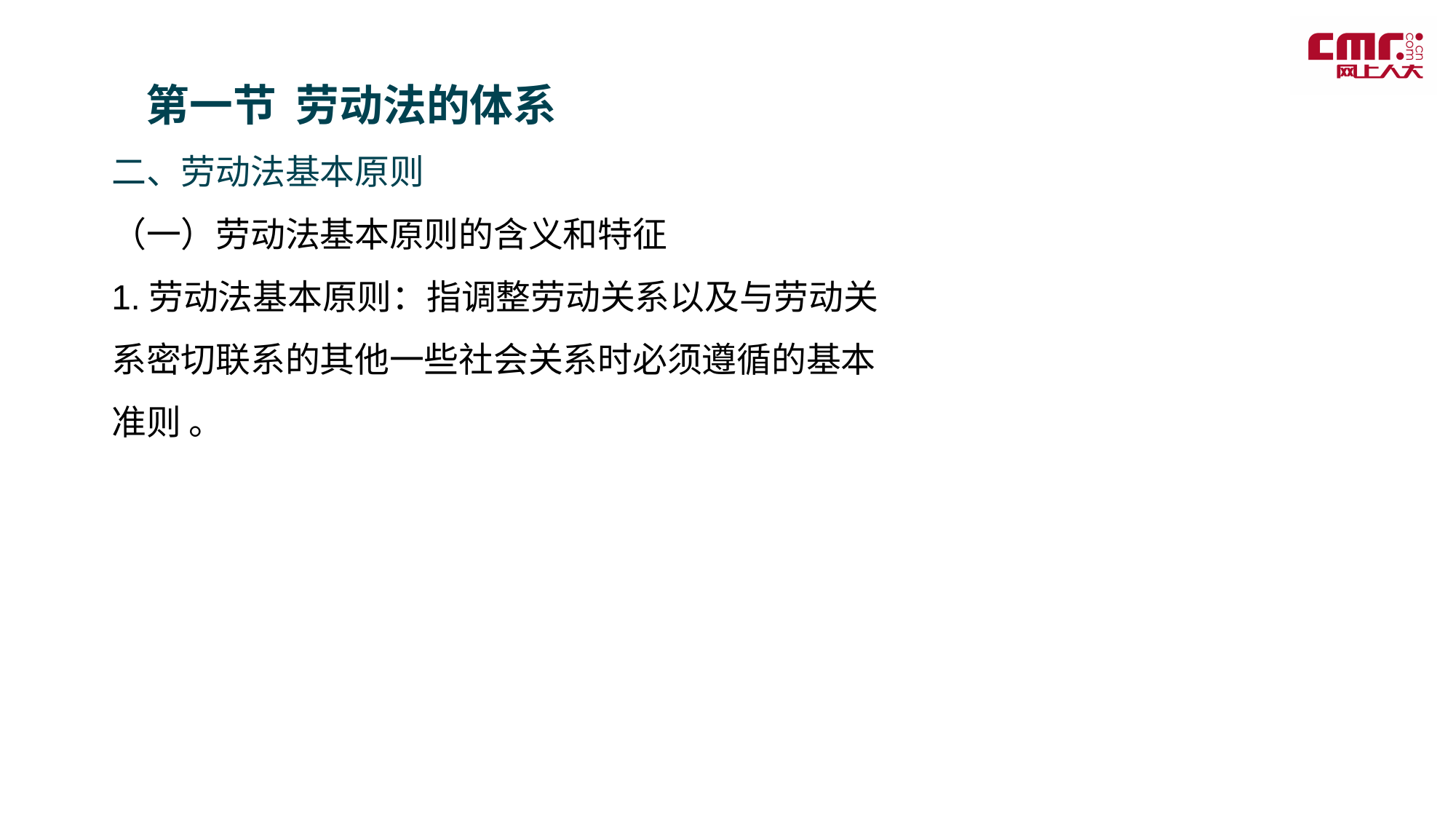

第一节  劳动法的体系

二、劳动法基本原则
（一）劳动法基本原则的含义和特征
1.劳动法基本原则：指调整劳动关系以及与劳动关系密切联系的其他一些社会关系时必须遵循的基本准则 。